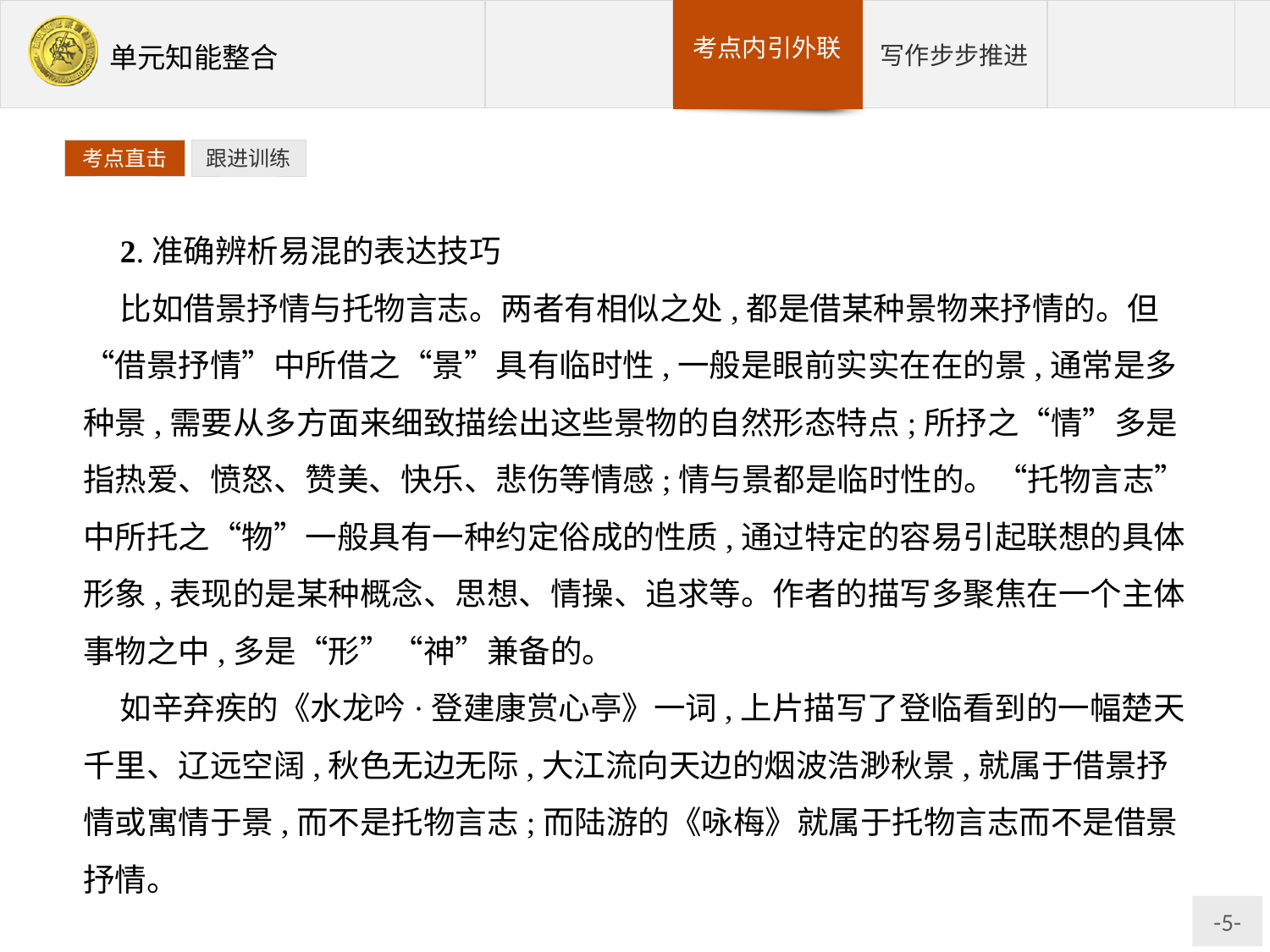

考点直击
跟进训练
2.准确辨析易混的表达技巧
比如借景抒情与托物言志。两者有相似之处,都是借某种景物来抒情的。但“借景抒情”中所借之“景”具有临时性,一般是眼前实实在在的景,通常是多种景,需要从多方面来细致描绘出这些景物的自然形态特点;所抒之“情”多是指热爱、愤怒、赞美、快乐、悲伤等情感;情与景都是临时性的。“托物言志”中所托之“物”一般具有一种约定俗成的性质,通过特定的容易引起联想的具体形象,表现的是某种概念、思想、情操、追求等。作者的描写多聚焦在一个主体事物之中,多是“形”“神”兼备的。
如辛弃疾的《水龙吟·登建康赏心亭》一词,上片描写了登临看到的一幅楚天千里、辽远空阔,秋色无边无际,大江流向天边的烟波浩渺秋景,就属于借景抒情或寓情于景,而不是托物言志;而陆游的《咏梅》就属于托物言志而不是借景抒情。